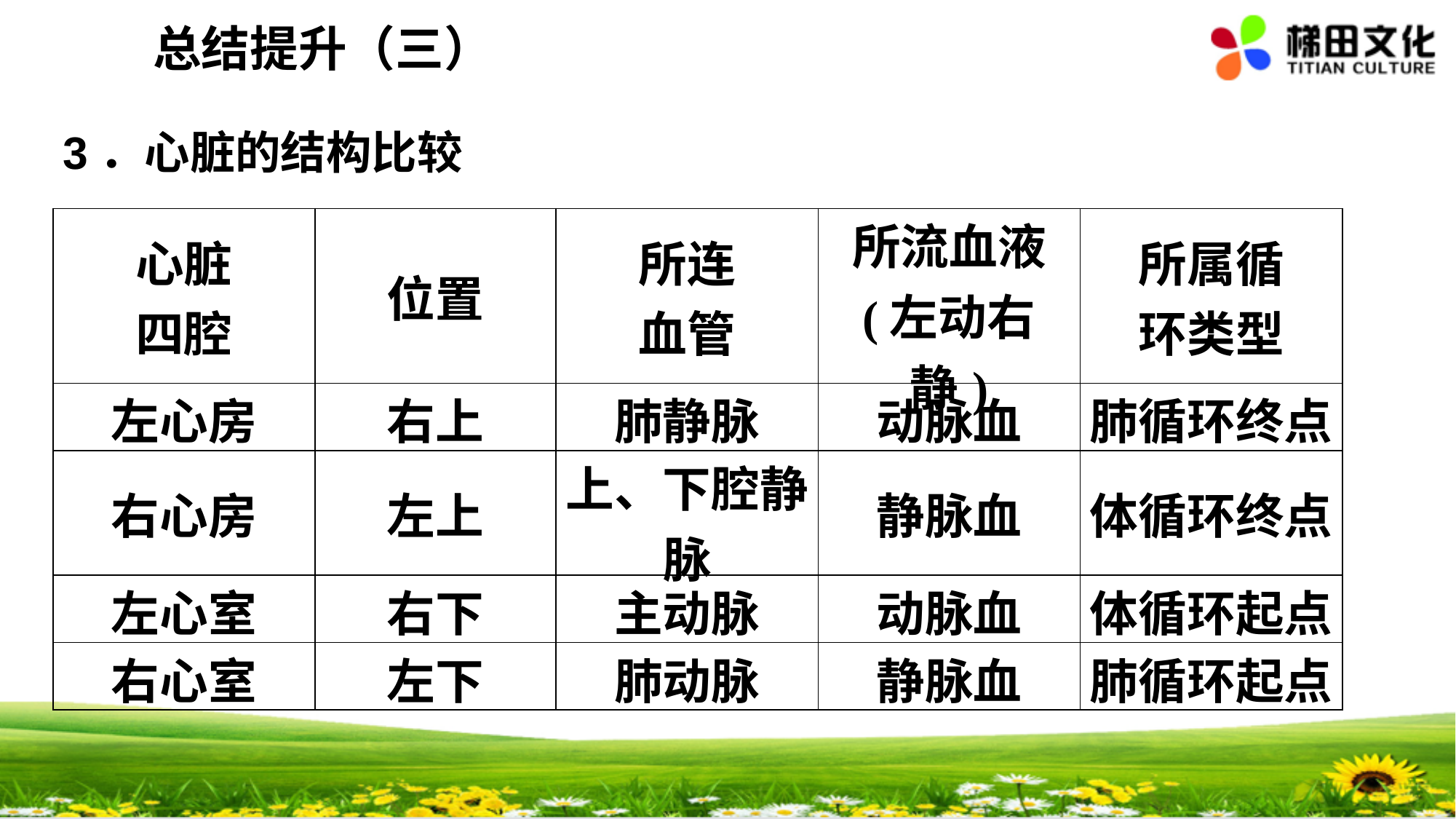

总结提升（三）
3．心脏的结构比较
| 心脏 四腔 | 位置 | 所连 血管 | 所流血液 (左动右静) | 所属循 环类型 |
| --- | --- | --- | --- | --- |
| 左心房 | 右上 | 肺静脉 | 动脉血 | 肺循环终点 |
| 右心房 | 左上 | 上、下腔静脉 | 静脉血 | 体循环终点 |
| 左心室 | 右下 | 主动脉 | 动脉血 | 体循环起点 |
| 右心室 | 左下 | 肺动脉 | 静脉血 | 肺循环起点 |